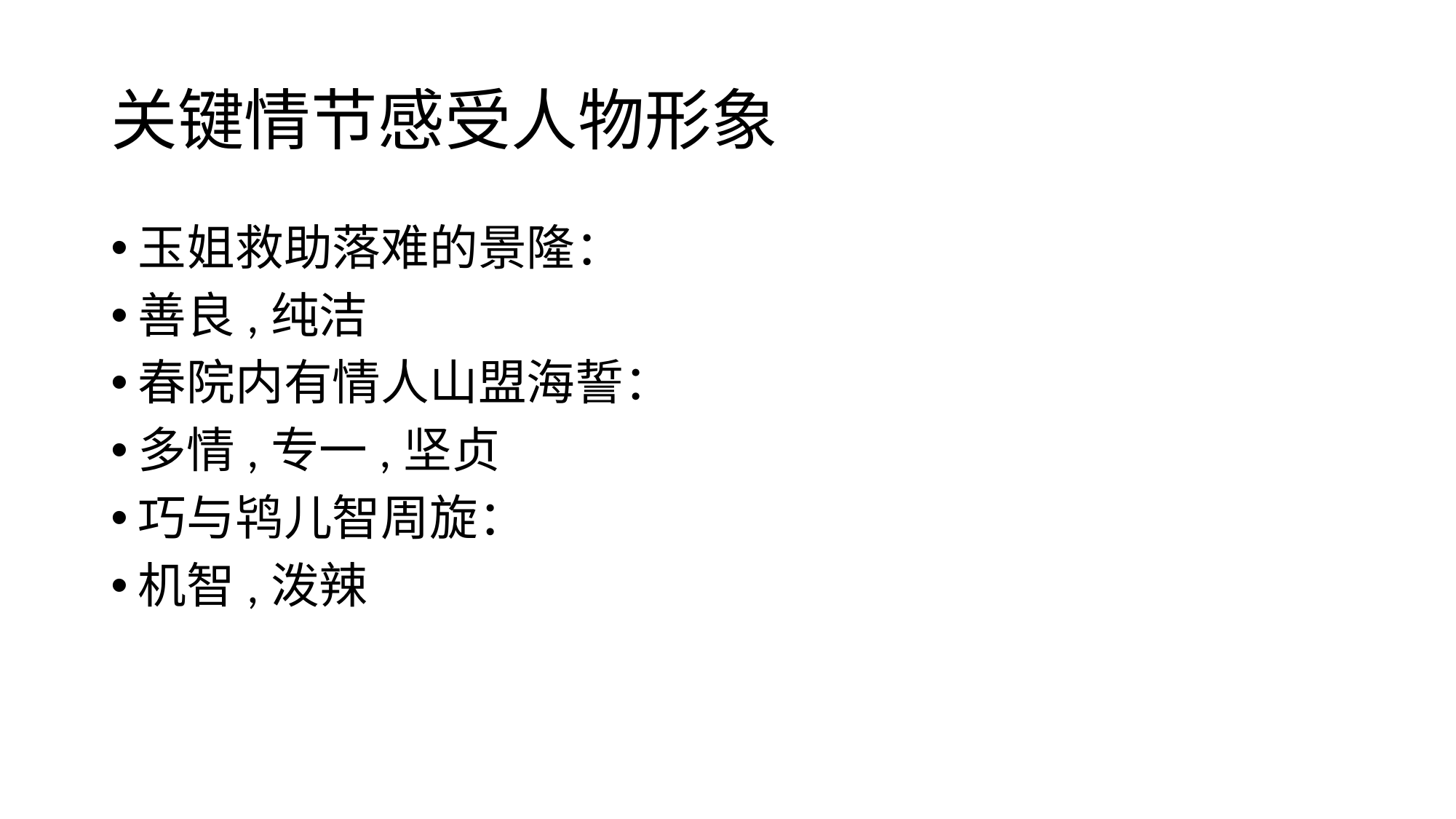

# 关键情节感受人物形象
玉姐救助落难的景隆：
善良,纯洁
春院内有情人山盟海誓：
多情,专一,坚贞
巧与鸨儿智周旋：
机智,泼辣